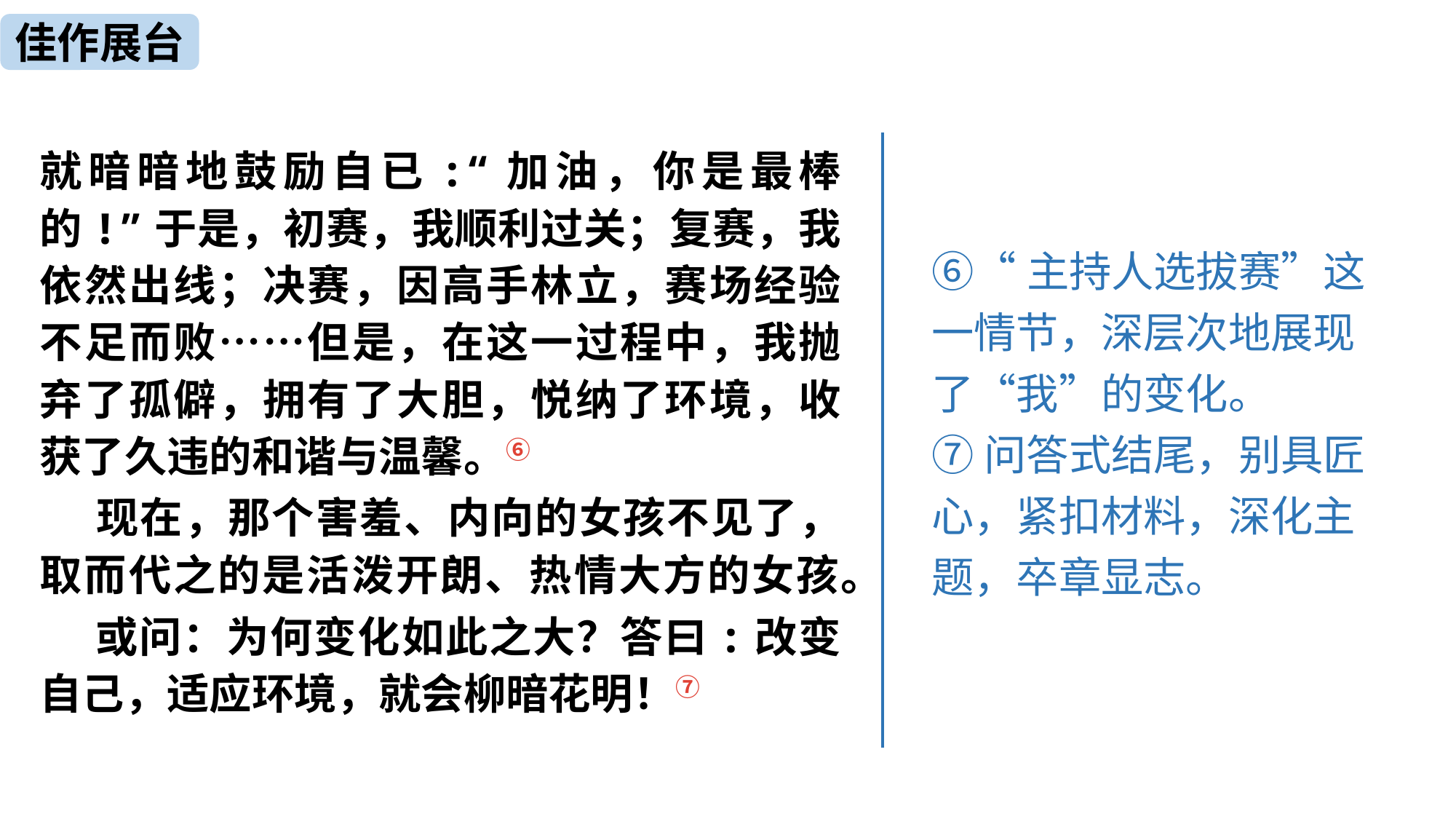

佳作展台
就暗暗地鼓励自已:“加油，你是最棒的!”于是，初赛，我顺利过关；复赛，我依然出线；决赛，因高手林立，赛场经验不足而败……但是，在这一过程中，我抛弃了孤僻，拥有了大胆，悦纳了环境，收获了久违的和谐与温馨。⑥
    现在，那个害羞、内向的女孩不见了，取而代之的是活泼开朗、热情大方的女孩。
    或问：为何变化如此之大？答曰:改变自己，适应环境，就会柳暗花明！⑦
⑥“主持人选拔赛”这一情节，深层次地展现了“我”的变化。
⑦问答式结尾，别具匠心，紧扣材料，深化主题，卒章显志。